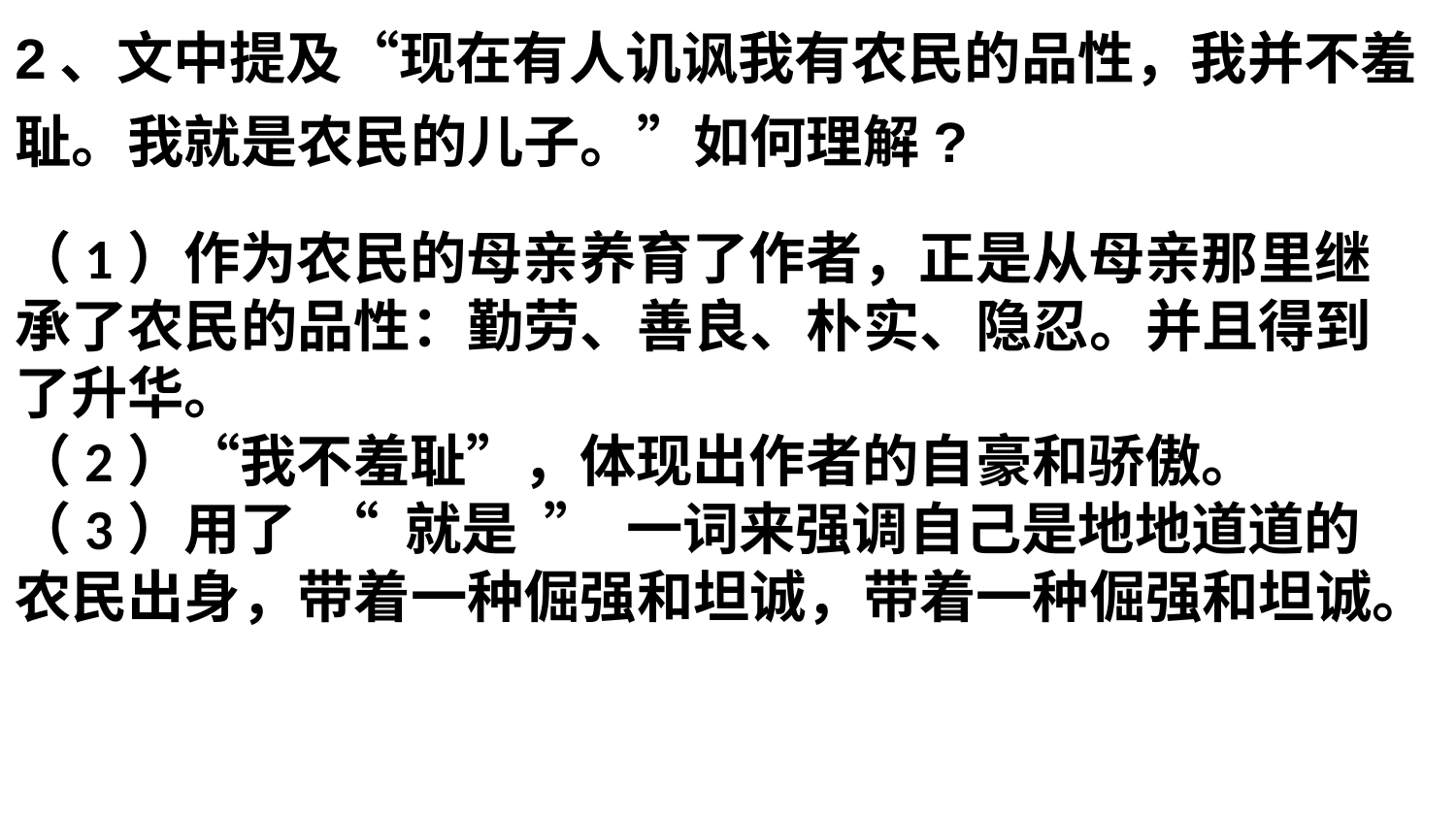

2、文中提及“现在有人讥讽我有农民的品性，我并不羞耻。我就是农民的儿子。”如何理解?
（1）作为农民的母亲养育了作者，正是从母亲那里继承了农民的品性：勤劳、善良、朴实、隐忍。并且得到了升华。
（2）“我不羞耻”，体现出作者的自豪和骄傲。
（3）用了  “  就是  ”  一词来强调自己是地地道道的农民出身，带着一种倔强和坦诚，带着一种倔强和坦诚。